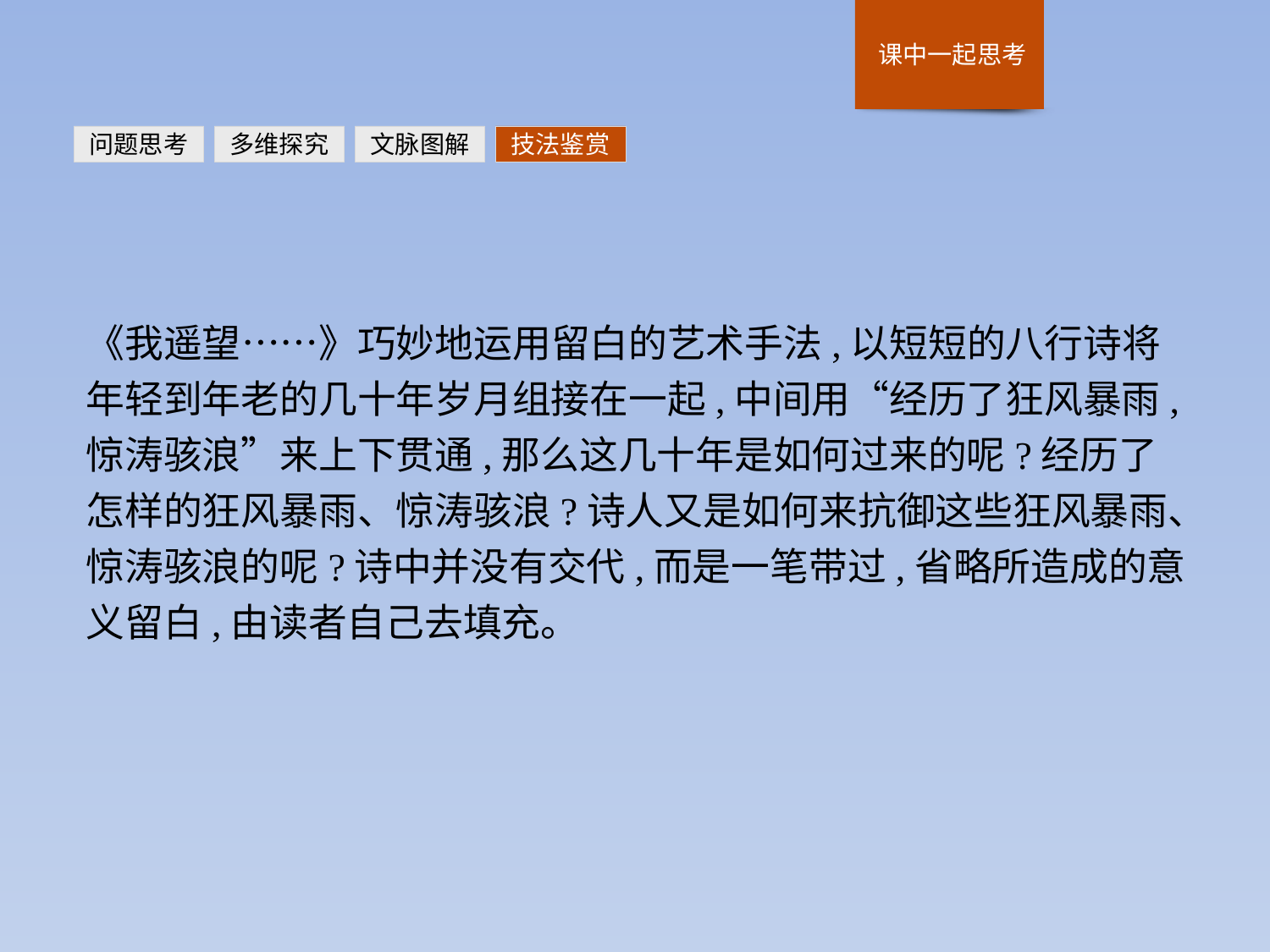

问题思考
多维探究
文脉图解
技法鉴赏
《我遥望……》巧妙地运用留白的艺术手法,以短短的八行诗将年轻到年老的几十年岁月组接在一起,中间用“经历了狂风暴雨,惊涛骇浪”来上下贯通,那么这几十年是如何过来的呢?经历了怎样的狂风暴雨、惊涛骇浪?诗人又是如何来抗御这些狂风暴雨、惊涛骇浪的呢?诗中并没有交代,而是一笔带过,省略所造成的意义留白,由读者自己去填充。